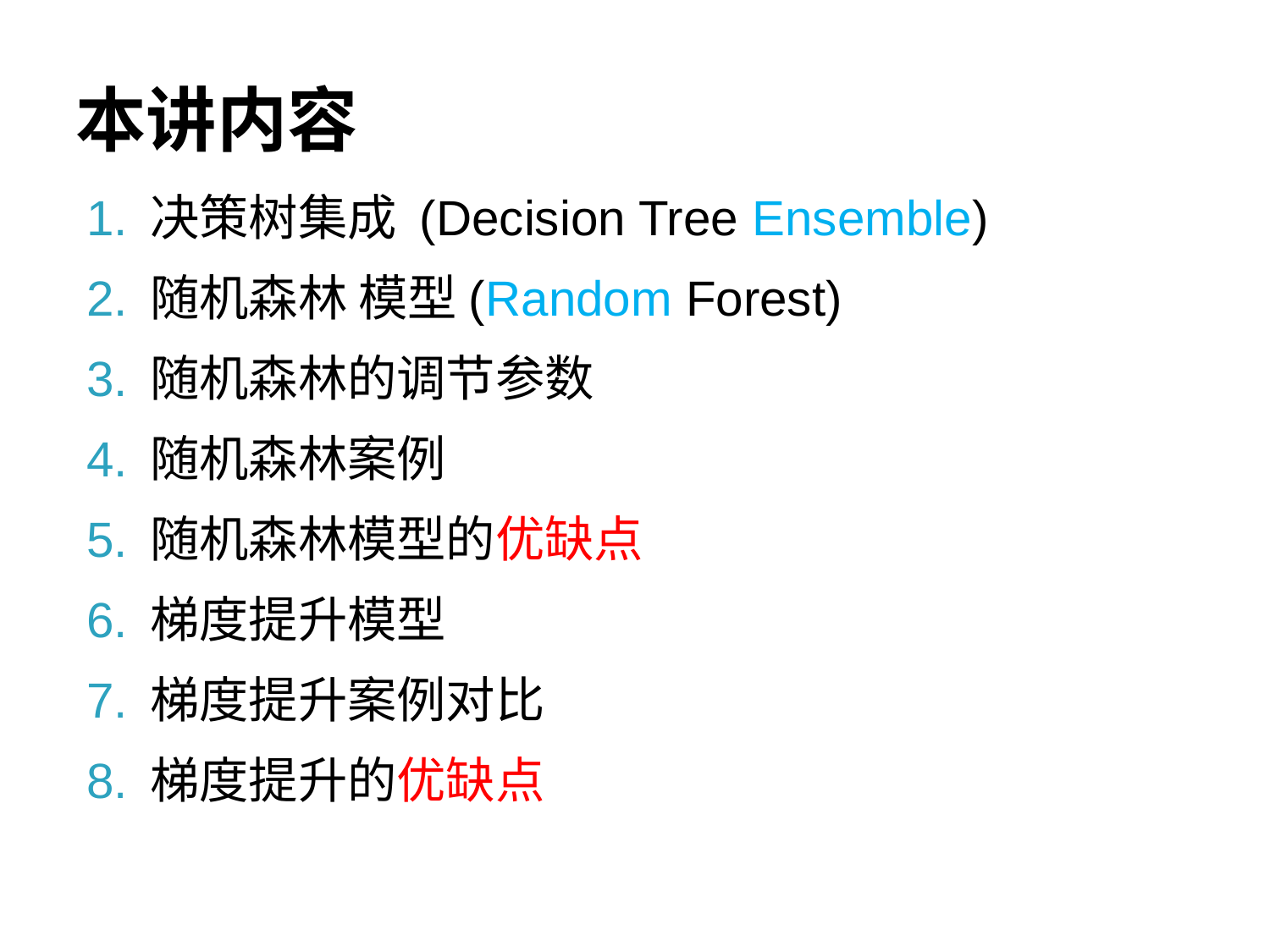

# 本讲内容
决策树集成 (Decision Tree Ensemble)
随机森林 模型(Random Forest)
随机森林的调节参数
随机森林案例
随机森林模型的优缺点
梯度提升模型
梯度提升案例对比
梯度提升的优缺点